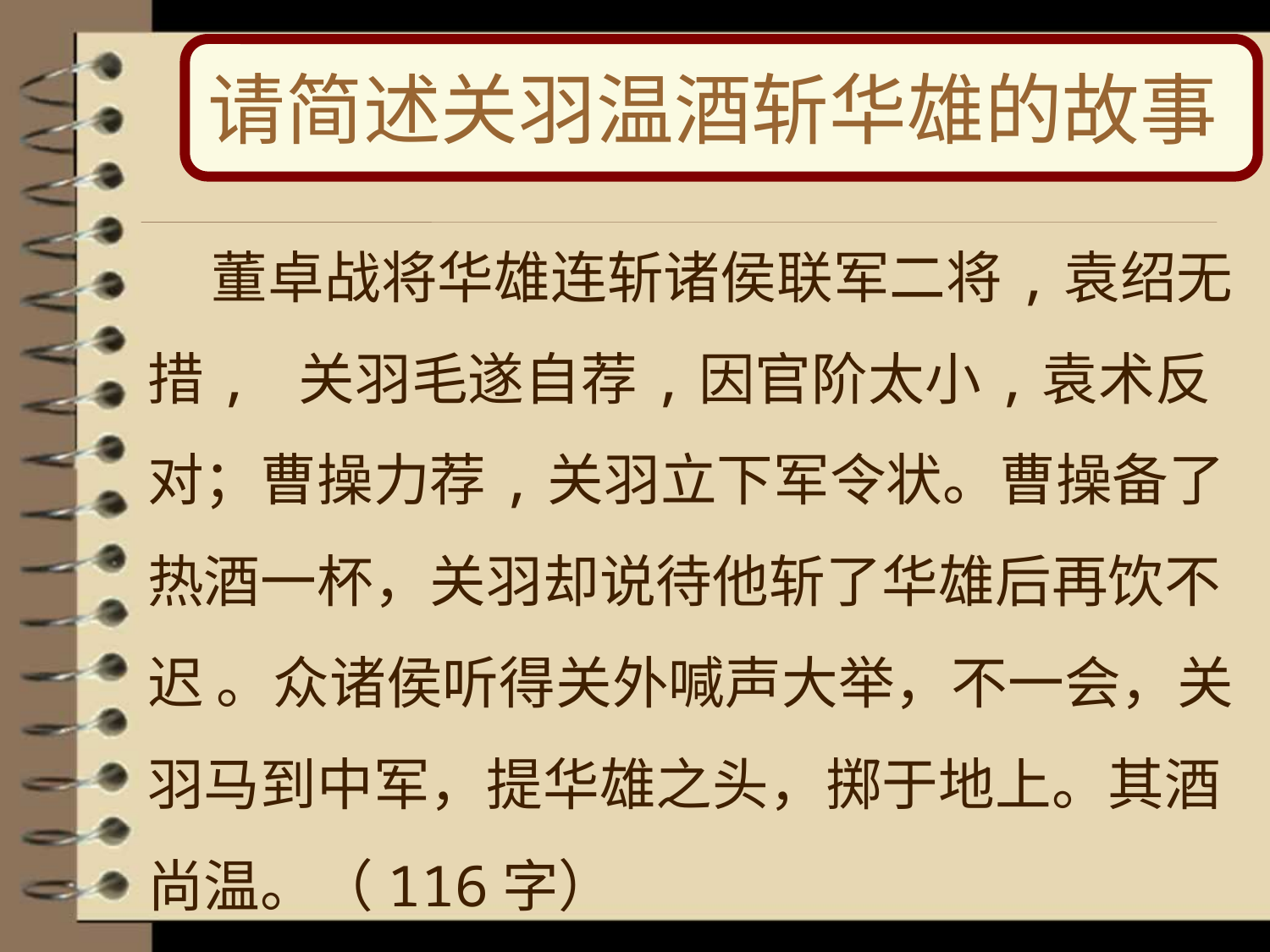

请简述关羽温酒斩华雄的故事

    董卓战将华雄连斩诸侯联军二将,袁绍无措, 关羽毛遂自荐,因官阶太小,袁术反对；曹操力荐,关羽立下军令状。曹操备了热酒一杯，关羽却说待他斩了华雄后再饮不迟 。众诸侯听得关外喊声大举，不一会，关羽马到中军，提华雄之头，掷于地上。其酒尚温。（116字）